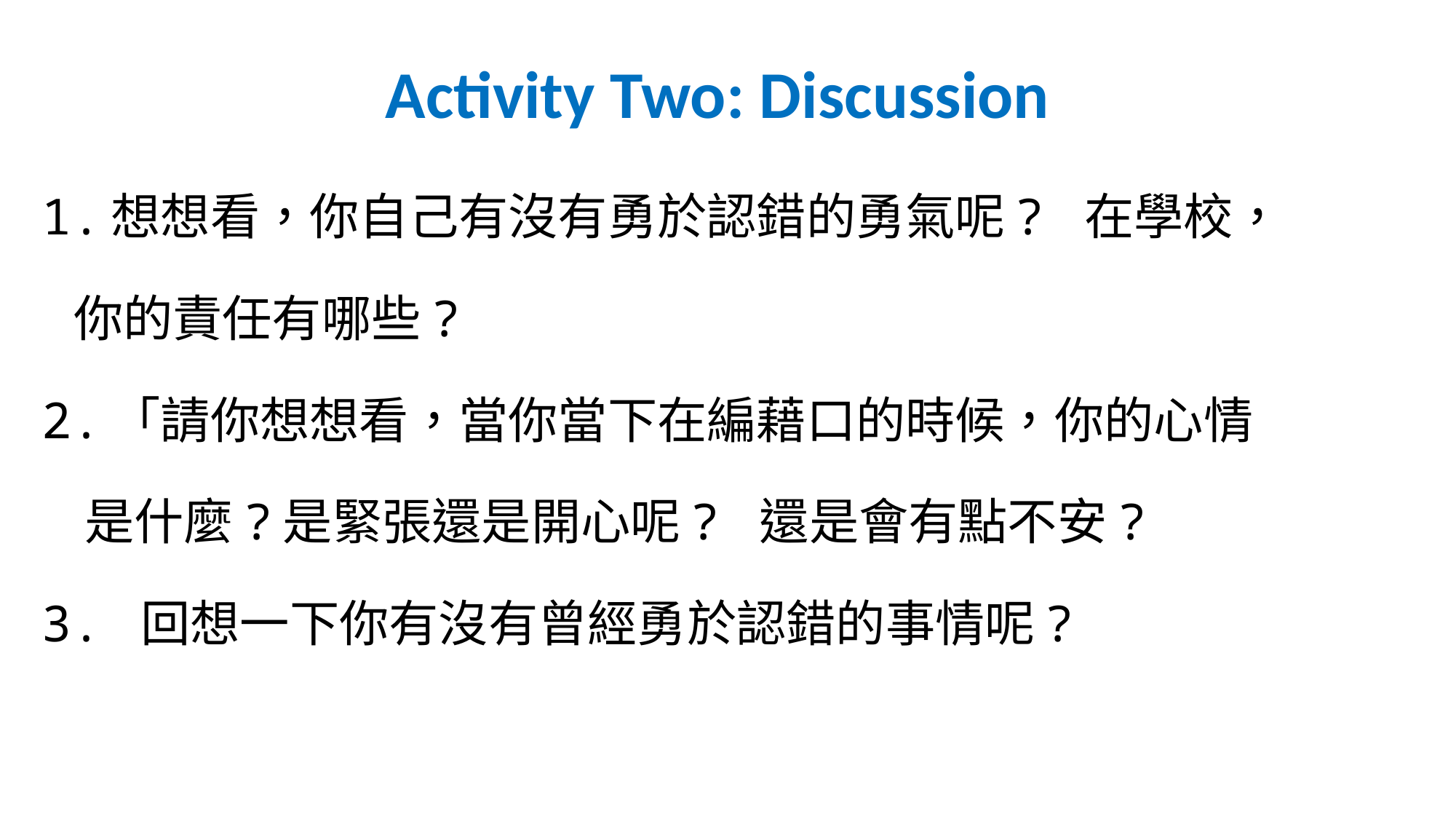

# Activity Two: Discussion
1.想想看，你自己有沒有勇於認錯的勇氣呢? 在學校，
  你的責任有哪些?
2.「請你想想看，當你當下在編藉口的時候，你的心情
   是什麼?是緊張還是開心呢? 還是會有點不安?
3. 回想一下你有沒有曾經勇於認錯的事情呢?